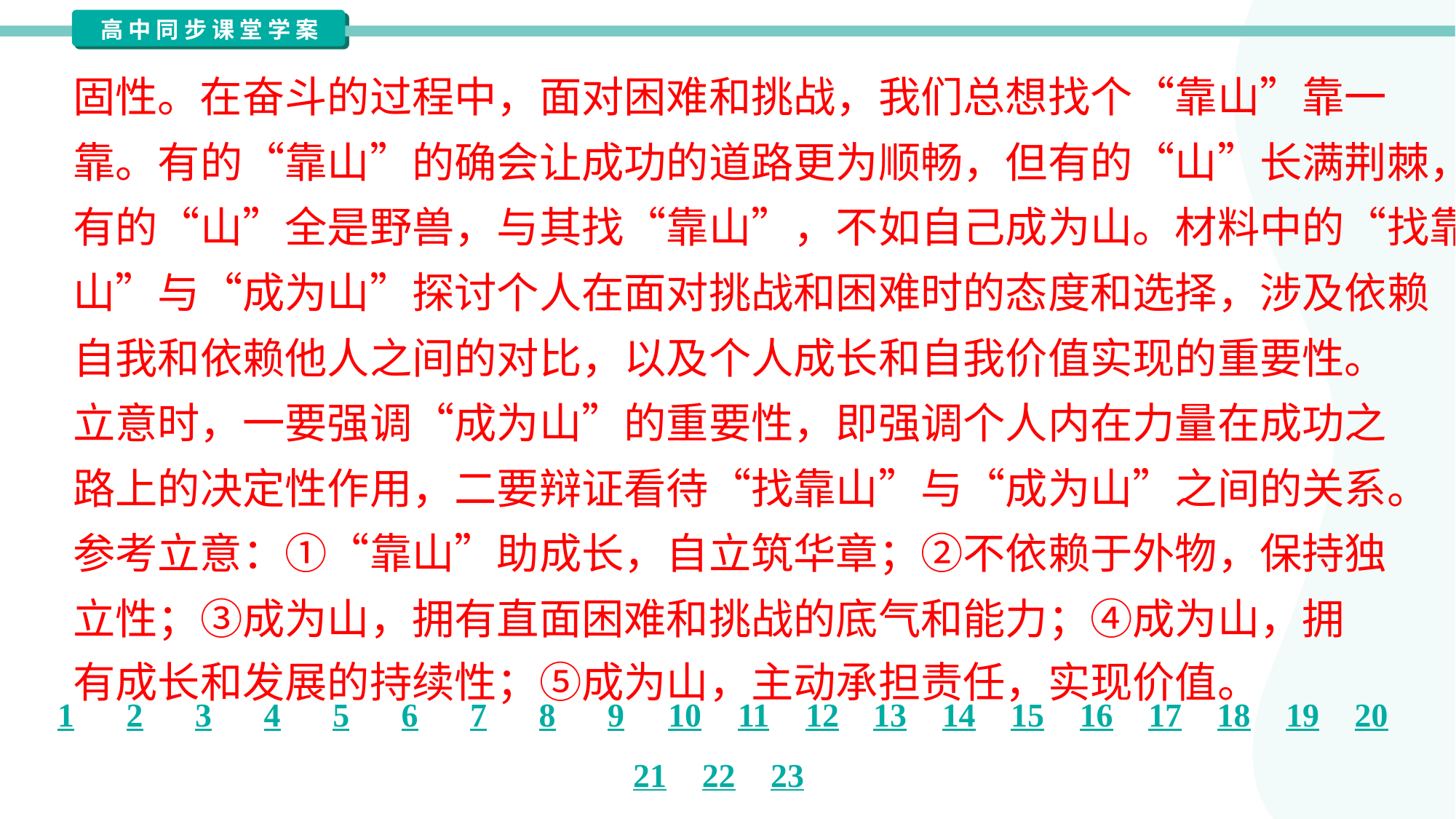

固性。在奋斗的过程中，面对困难和挑战，我们总想找个“靠山”靠一
靠。有的“靠山”的确会让成功的道路更为顺畅，但有的“山”长满荆棘，
有的“山”全是野兽，与其找“靠山”，不如自己成为山。材料中的“找靠
山”与“成为山”探讨个人在面对挑战和困难时的态度和选择，涉及依赖
自我和依赖他人之间的对比，以及个人成长和自我价值实现的重要性。
立意时，一要强调“成为山”的重要性，即强调个人内在力量在成功之
路上的决定性作用，二要辩证看待“找靠山”与“成为山”之间的关系。
参考立意：①“靠山”助成长，自立筑华章；②不依赖于外物，保持独
立性；③成为山，拥有直面困难和挑战的底气和能力；④成为山，拥
有成长和发展的持续性；⑤成为山，主动承担责任，实现价值。